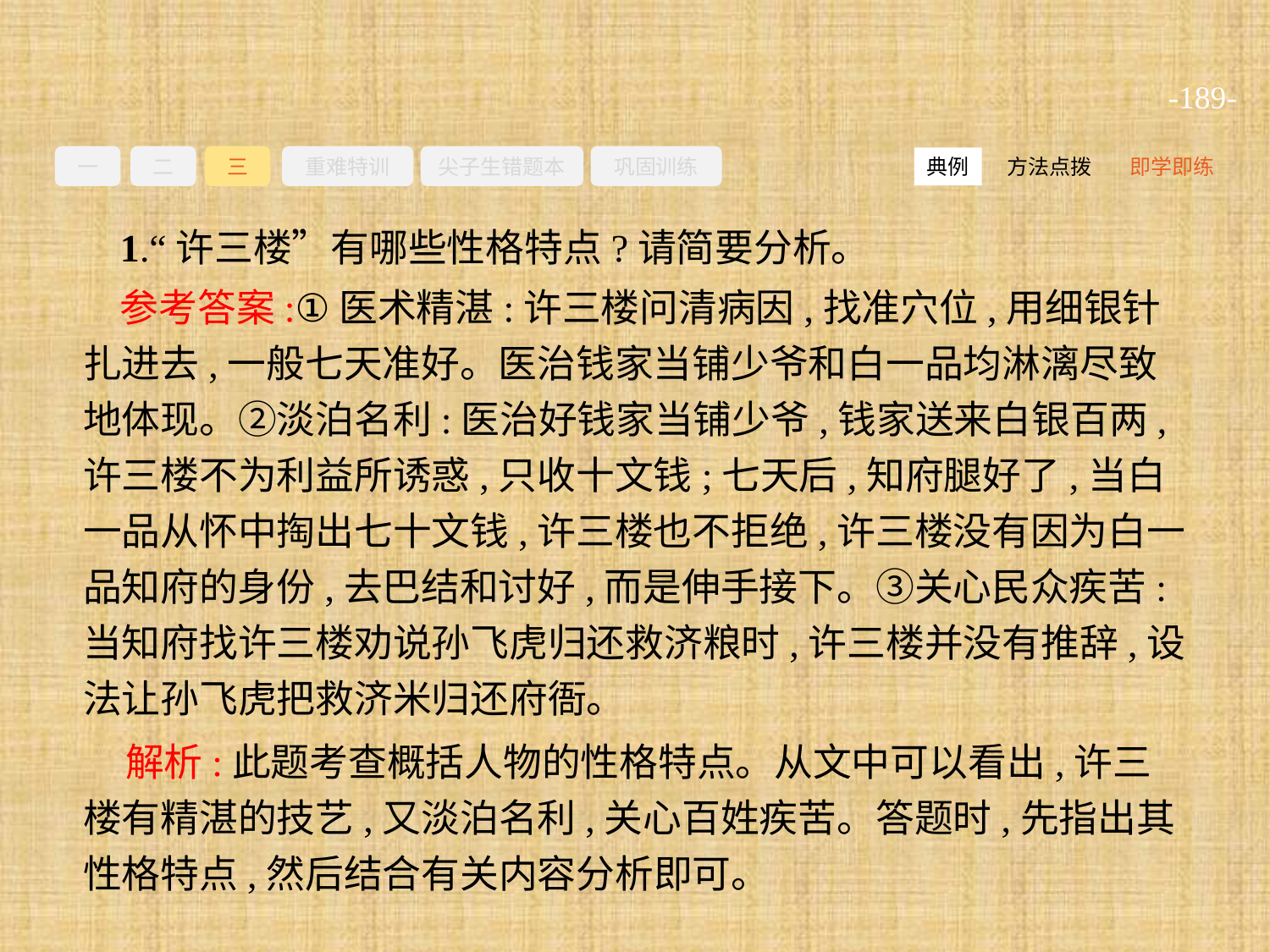

-189-
一
二
三
重难特训
尖子生错题本
巩固训练
方法点拨
即学即练
典例
1.“许三楼”有哪些性格特点?请简要分析。
参考答案:①医术精湛:许三楼问清病因,找准穴位,用细银针扎进去,一般七天准好。医治钱家当铺少爷和白一品均淋漓尽致地体现。②淡泊名利:医治好钱家当铺少爷,钱家送来白银百两,许三楼不为利益所诱惑,只收十文钱;七天后,知府腿好了,当白一品从怀中掏出七十文钱,许三楼也不拒绝,许三楼没有因为白一品知府的身份,去巴结和讨好,而是伸手接下。③关心民众疾苦:当知府找许三楼劝说孙飞虎归还救济粮时,许三楼并没有推辞,设法让孙飞虎把救济米归还府衙。
解析:此题考查概括人物的性格特点。从文中可以看出,许三楼有精湛的技艺,又淡泊名利,关心百姓疾苦。答题时,先指出其性格特点,然后结合有关内容分析即可。